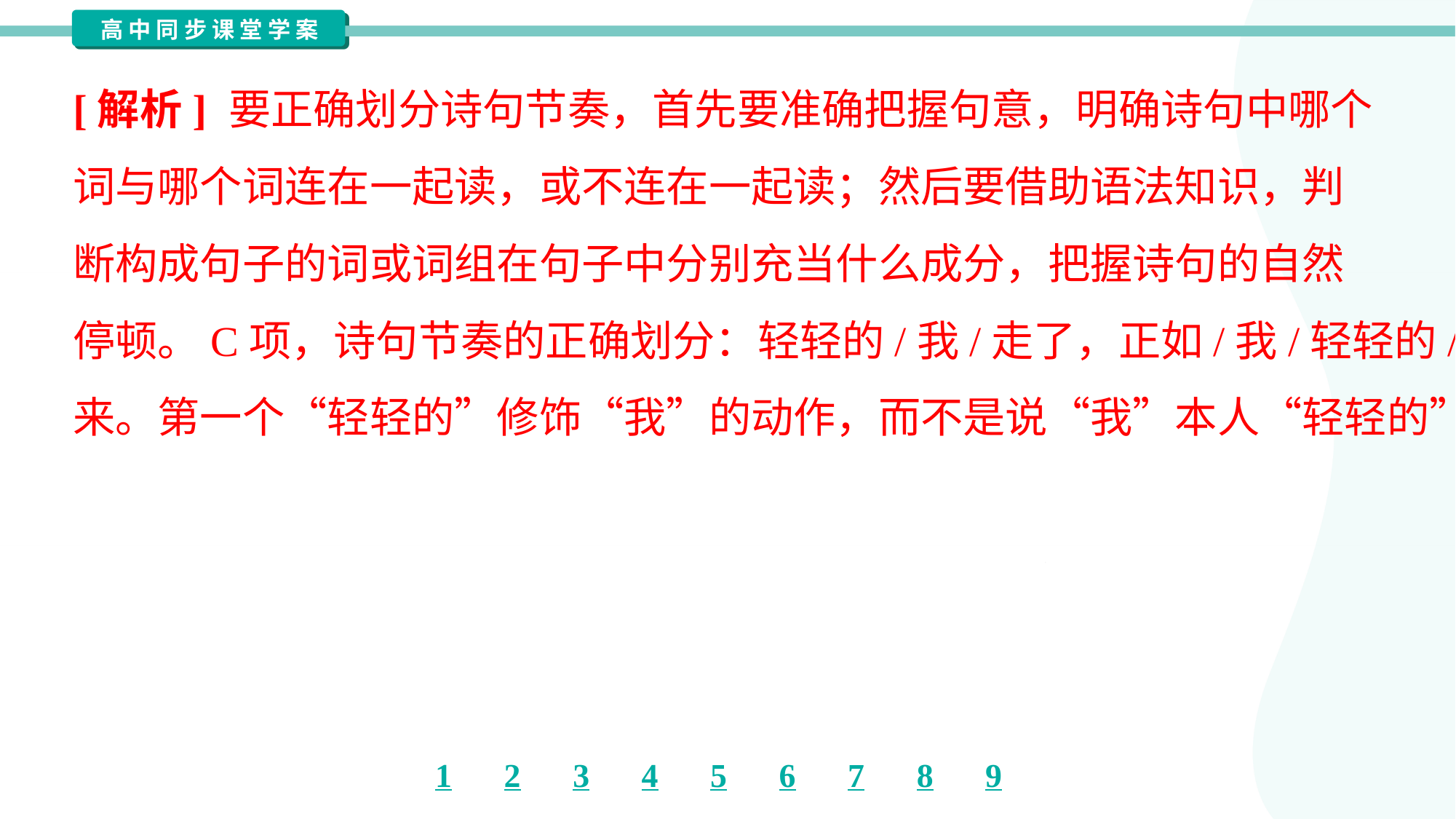

[解析] 要正确划分诗句节奏，首先要准确把握句意，明确诗句中哪个
词与哪个词连在一起读，或不连在一起读；然后要借助语法知识，判
断构成句子的词或词组在句子中分别充当什么成分，把握诗句的自然
停顿。C项，诗句节奏的正确划分：轻轻的/我/走了，正如/我/轻轻的/
来。第一个“轻轻的”修饰“我”的动作，而不是说“我”本人“轻轻的”。